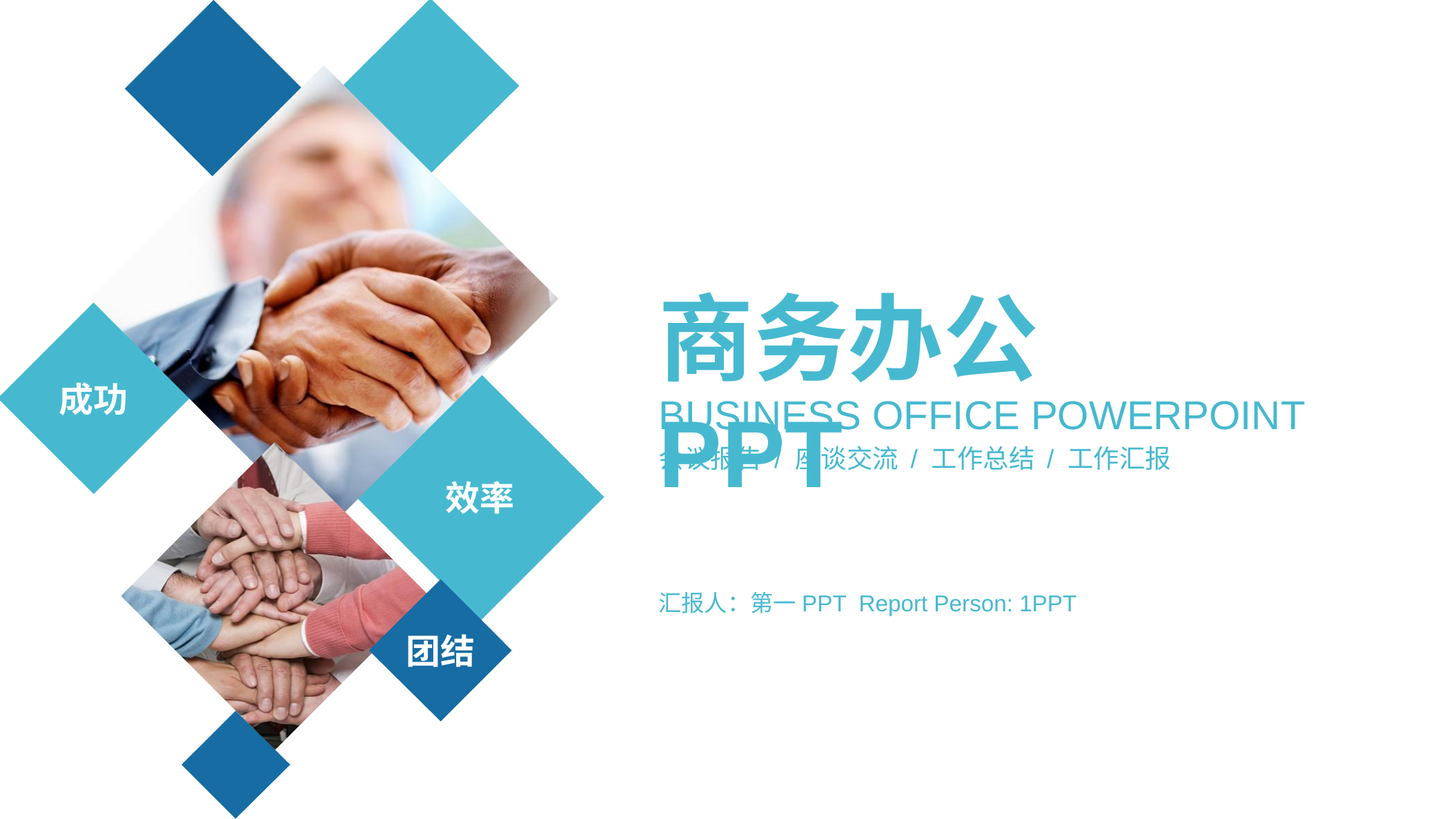

商务办公PPT
成功
效率
BUSINESS OFFICE POWERPOINT
会议报告 / 座谈交流 / 工作总结 / 工作汇报

团结
汇报人：第一PPT  Report Person: 1PPT